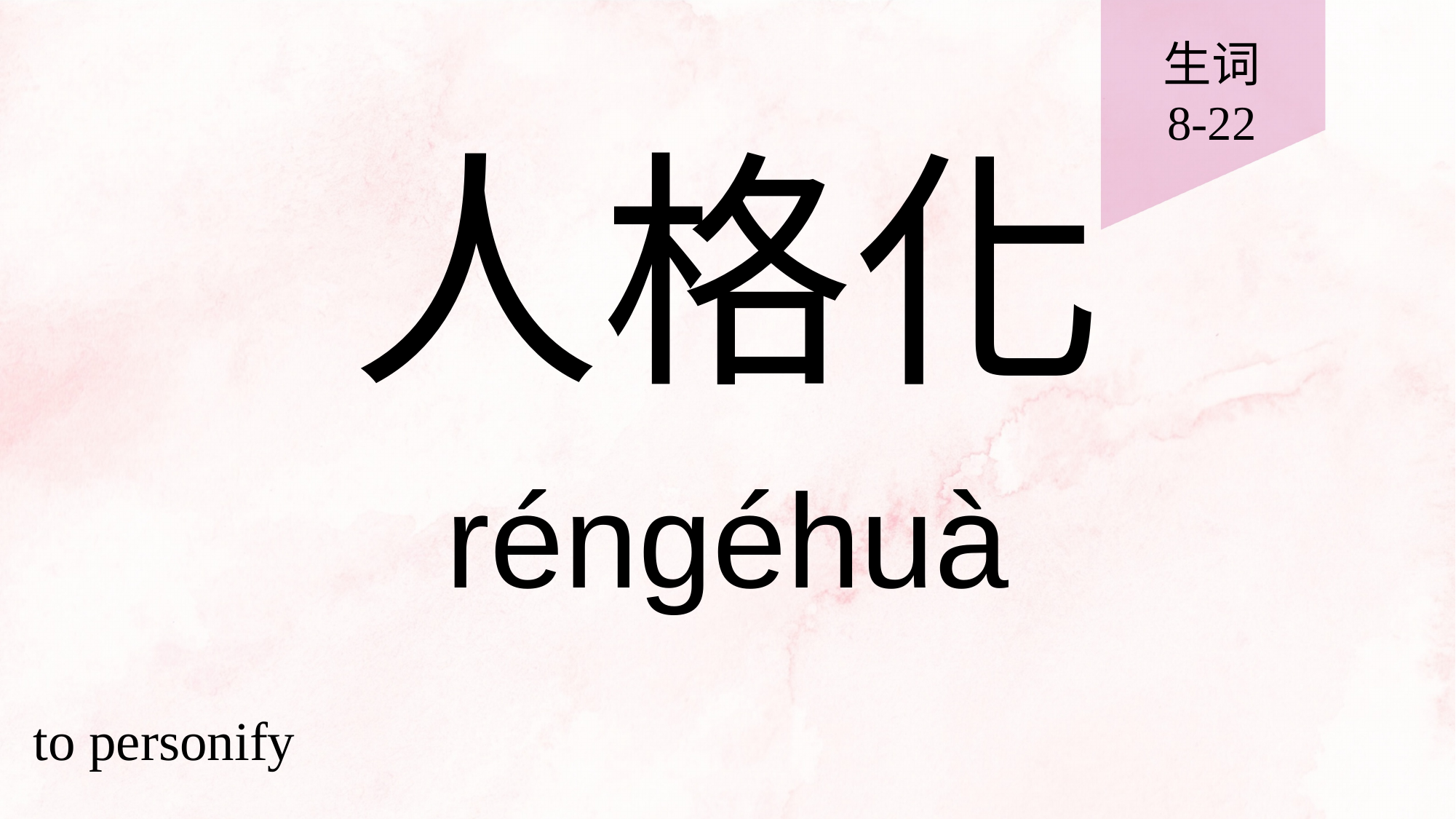

生词
8-22
# 人格化
réngéhuà
to personify